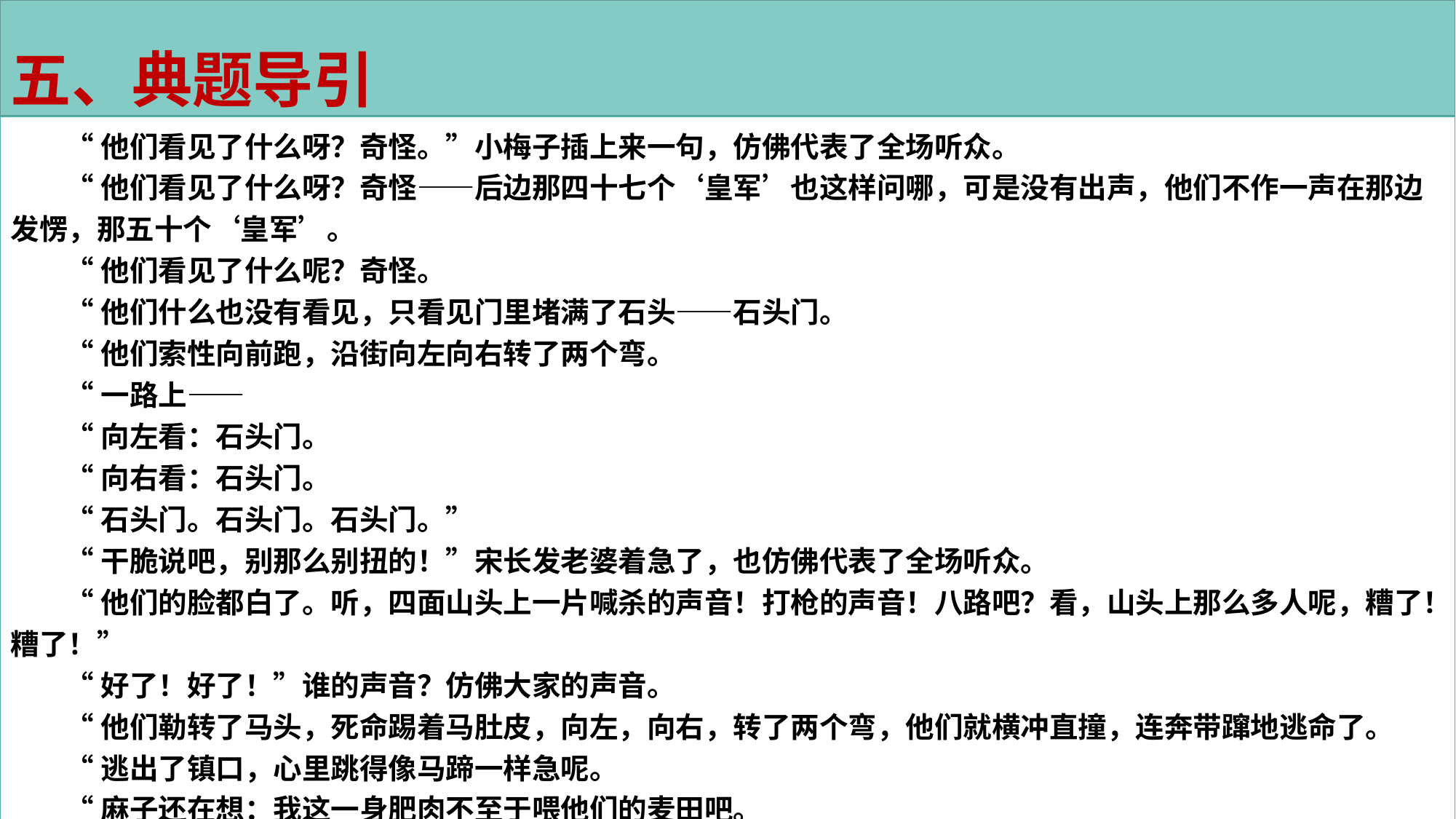

五、典题导引

“他们看见了什么呀？奇怪。”小梅子插上来一句，仿佛代表了全场听众。
“他们看见了什么呀？奇怪——后边那四十七个‘皇军’也这样问哪，可是没有出声，他们不作一声在那边发愣，那五十个‘皇军’。
“他们看见了什么呢？奇怪。
“他们什么也没有看见，只看见门里堵满了石头——石头门。
“他们索性向前跑，沿街向左向右转了两个弯。
“一路上——
“向左看：石头门。
“向右看：石头门。
“石头门。石头门。石头门。”
“干脆说吧，别那么别扭的！”宋长发老婆着急了，也仿佛代表了全场听众。
“他们的脸都白了。听，四面山头上一片喊杀的声音！打枪的声音！八路吧？看，山头上那么多人呢，糟了！糟了！”
“好了！好了！”谁的声音？仿佛大家的声音。
“他们勒转了马头，死命踢着马肚皮，向左，向右，转了两个弯，他们就横冲直撞，连奔带蹿地逃命了。
“逃出了镇口，心里跳得像马蹄一样急呢。
“麻子还在想：我这一身肥肉不至于喂他们的麦田吧。